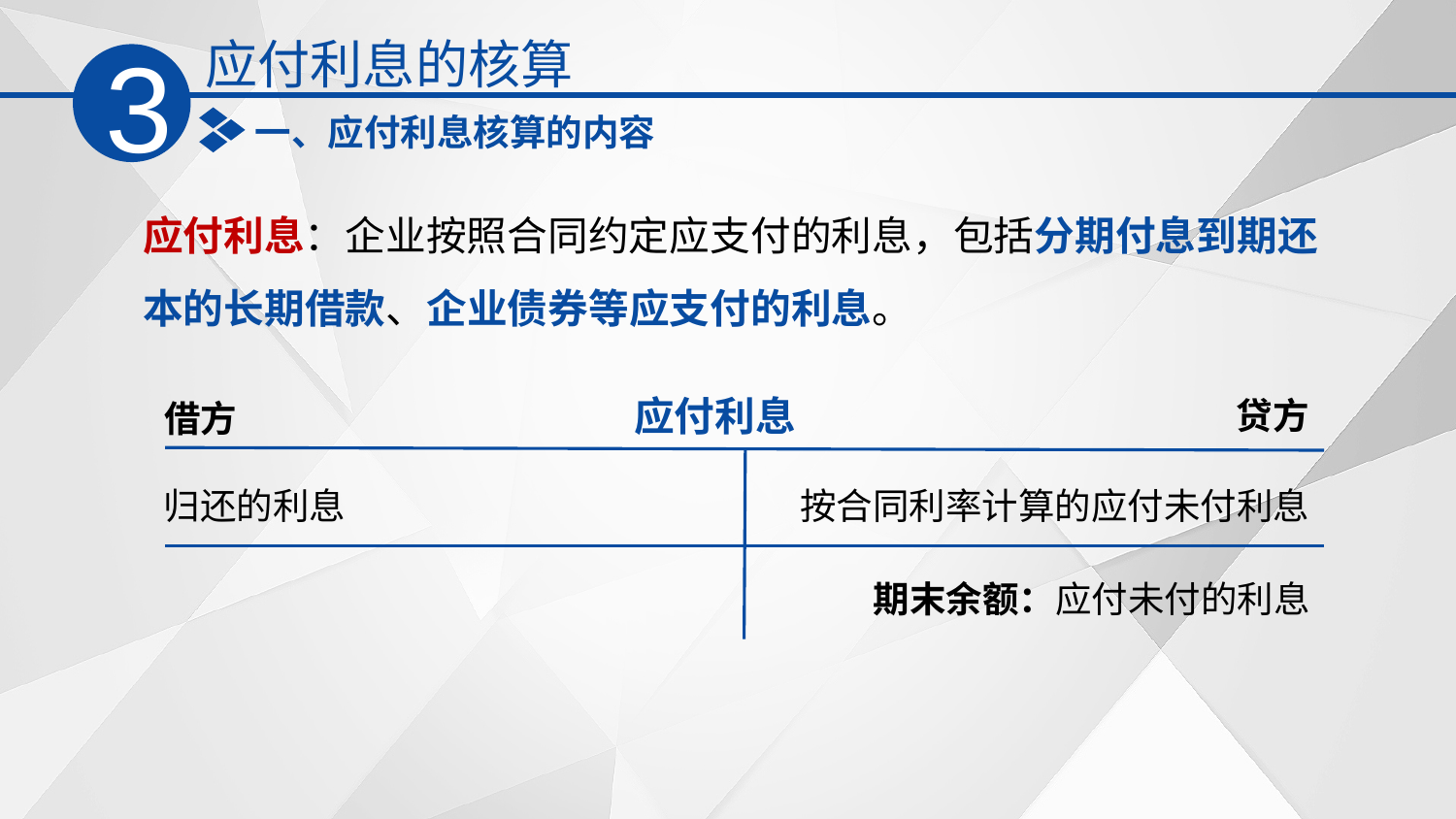

应付利息的核算
3

一、应付利息核算的内容

应付利息：企业按照合同约定应支付的利息，包括分期付息到期还本的长期借款、企业债券等应支付的利息。
应付利息
贷方
借方
归还的利息
按合同利率计算的应付未付利息
期末余额：应付未付的利息